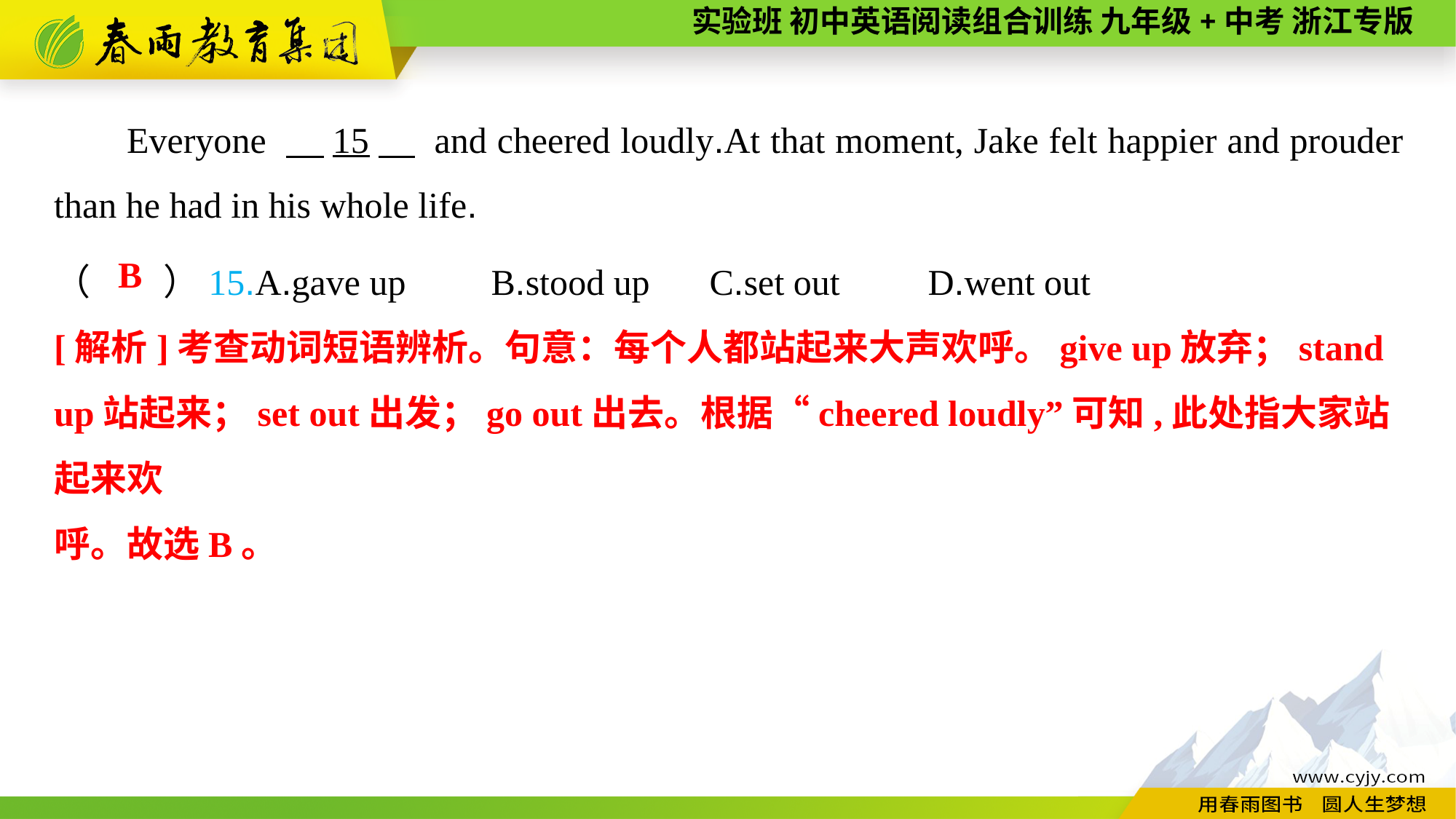

Everyone 　15　 and cheered loudly.At that moment, Jake felt happier and prouder than he had in his whole life.
（　　）15.A.gave up	B.stood up	C.set out	D.went out
B
[解析]考查动词短语辨析。句意：每个人都站起来大声欢呼。give up放弃；stand up站起来；set out出发；go out出去。根据“cheered loudly”可知,此处指大家站起来欢
呼。故选B。